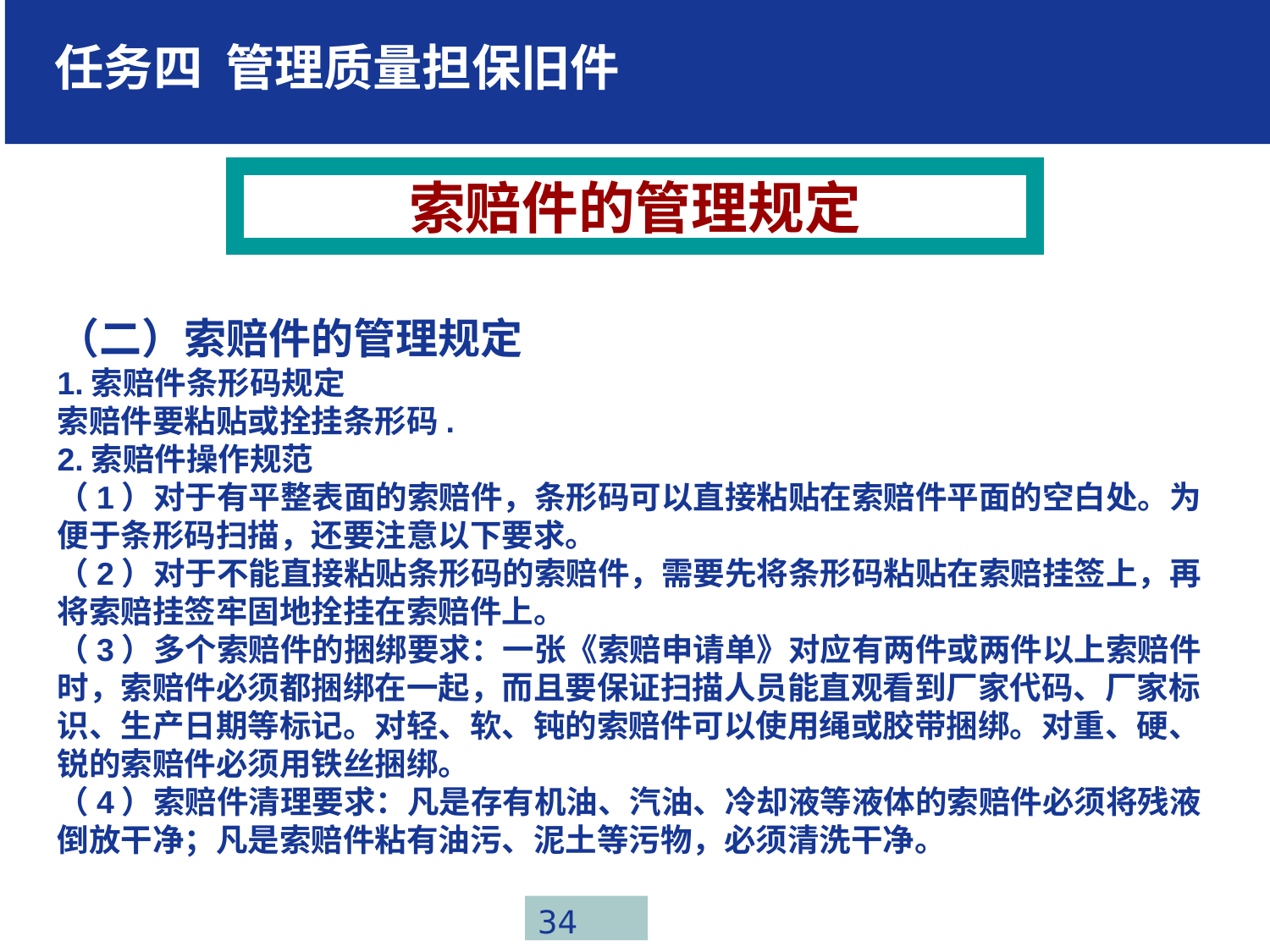

任务四  管理质量担保旧件
索赔件的管理规定
（二）索赔件的管理规定
1.索赔件条形码规定
索赔件要粘贴或拴挂条形码.
2.索赔件操作规范
（1）对于有平整表面的索赔件，条形码可以直接粘贴在索赔件平面的空白处。为便于条形码扫描，还要注意以下要求。
（2）对于不能直接粘贴条形码的索赔件，需要先将条形码粘贴在索赔挂签上，再将索赔挂签牢固地拴挂在索赔件上。
（3）多个索赔件的捆绑要求：一张《索赔申请单》对应有两件或两件以上索赔件时，索赔件必须都捆绑在一起，而且要保证扫描人员能直观看到厂家代码、厂家标识、生产日期等标记。对轻、软、钝的索赔件可以使用绳或胶带捆绑。对重、硬、锐的索赔件必须用铁丝捆绑。
（4）索赔件清理要求：凡是存有机油、汽油、冷却液等液体的索赔件必须将残液倒放干净；凡是索赔件粘有油污、泥土等污物，必须清洗干净。
34